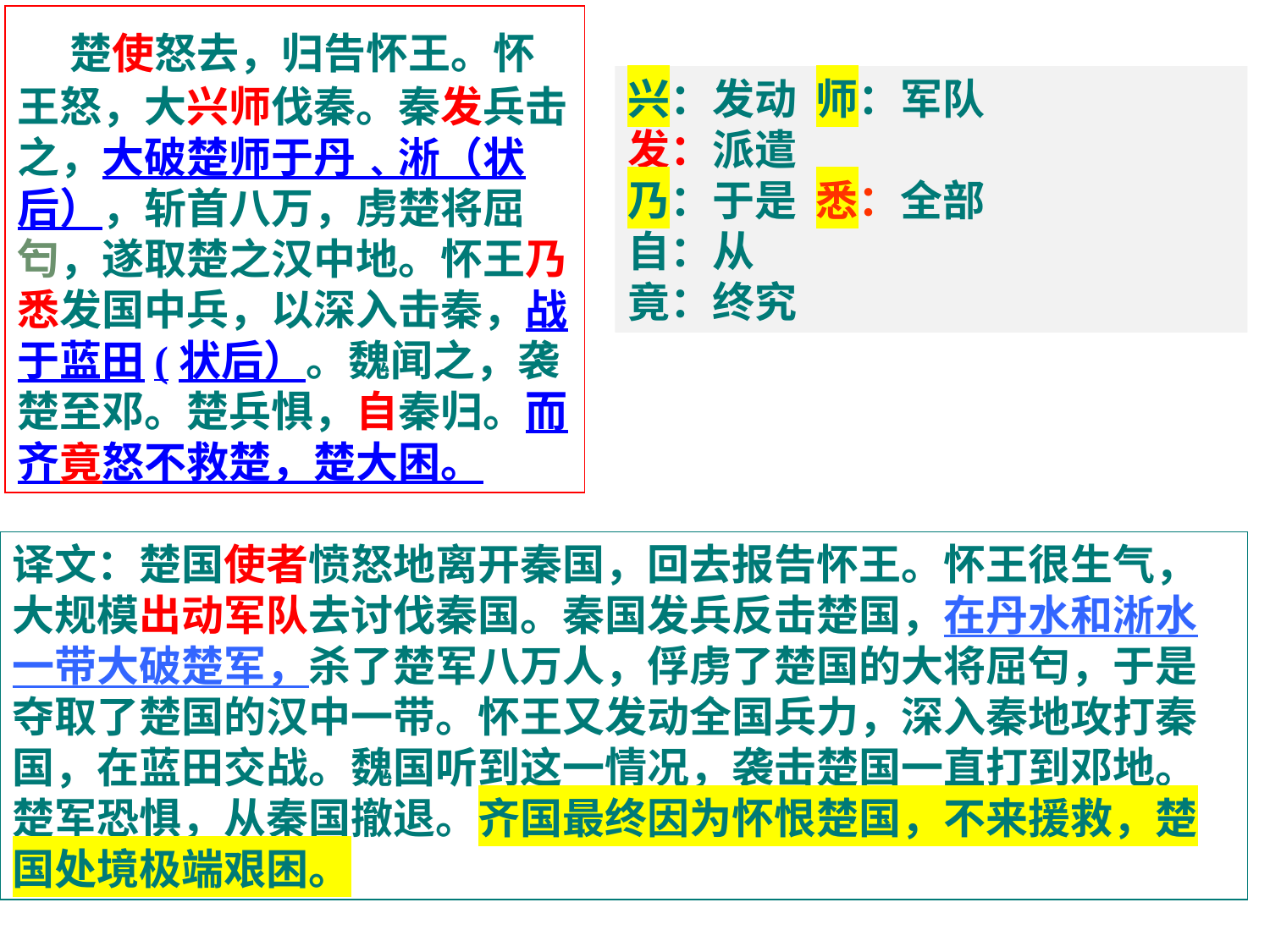

楚使怒去，归告怀王。怀王怒，大兴师伐秦。秦发兵击之，大破楚师于丹﹑淅（状后），斩首八万，虏楚将屈匄，遂取楚之汉中地。怀王乃悉发国中兵，以深入击秦，战于蓝田(状后）。魏闻之，袭楚至邓。楚兵惧，自秦归。而齐竟怒不救楚，楚大困。
兴：发动  师：军队
发：派遣
乃：于是  悉：全部
自：从
竟：终究
译文：楚国使者愤怒地离开秦国，回去报告怀王。怀王很生气，大规模出动军队去讨伐秦国。秦国发兵反击楚国，在丹水和淅水一带大破楚军，杀了楚军八万人，俘虏了楚国的大将屈匄，于是夺取了楚国的汉中一带。怀王又发动全国兵力，深入秦地攻打秦国，在蓝田交战。魏国听到这一情况，袭击楚国一直打到邓地。楚军恐惧，从秦国撤退。齐国最终因为怀恨楚国，不来援救，楚国处境极端艰困。